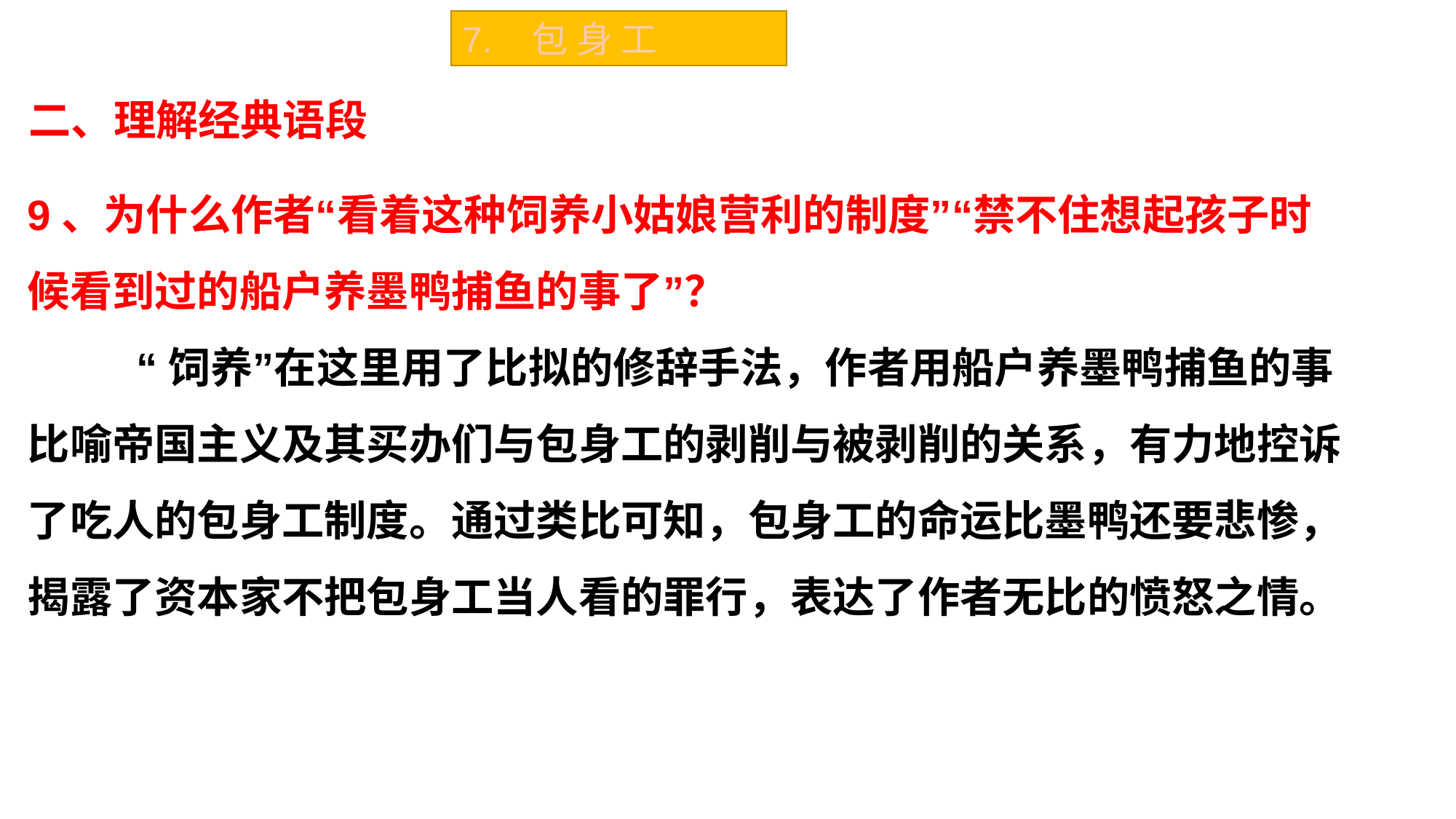

7.   包 身 工
二、理解经典语段
9、为什么作者“看着这种饲养小姑娘营利的制度”“禁不住想起孩子时候看到过的船户养墨鸭捕鱼的事了”？
	“饲养”在这里用了比拟的修辞手法，作者用船户养墨鸭捕鱼的事比喻帝国主义及其买办们与包身工的剥削与被剥削的关系，有力地控诉了吃人的包身工制度。通过类比可知，包身工的命运比墨鸭还要悲惨，揭露了资本家不把包身工当人看的罪行，表达了作者无比的愤怒之情。